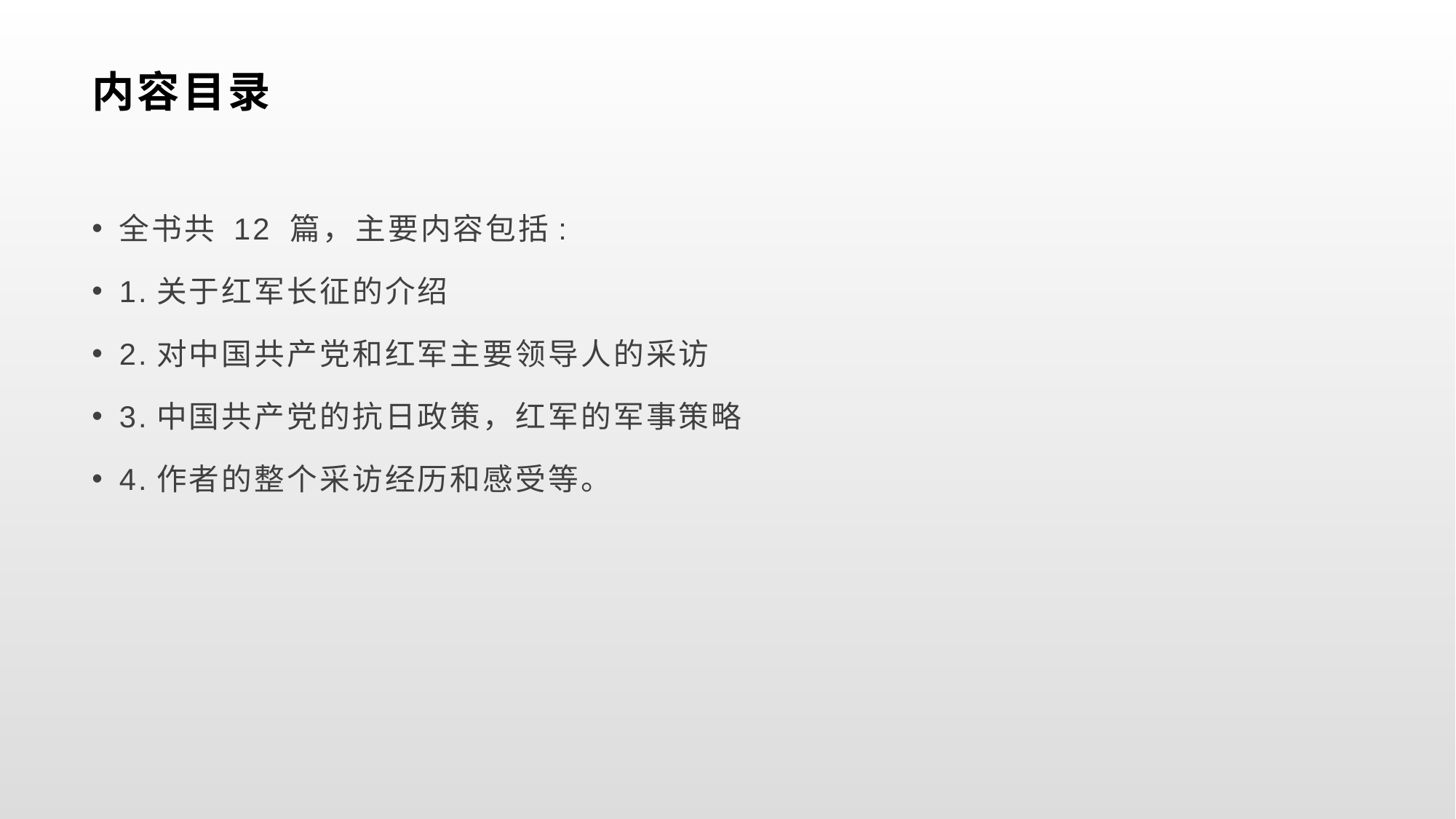

# 内容目录

全书共 12 篇，主要内容包括:
1.关于红军长征的介绍
2.对中国共产党和红军主要领导人的采访
3.中国共产党的抗日政策，红军的军事策略
4.作者的整个采访经历和感受等。